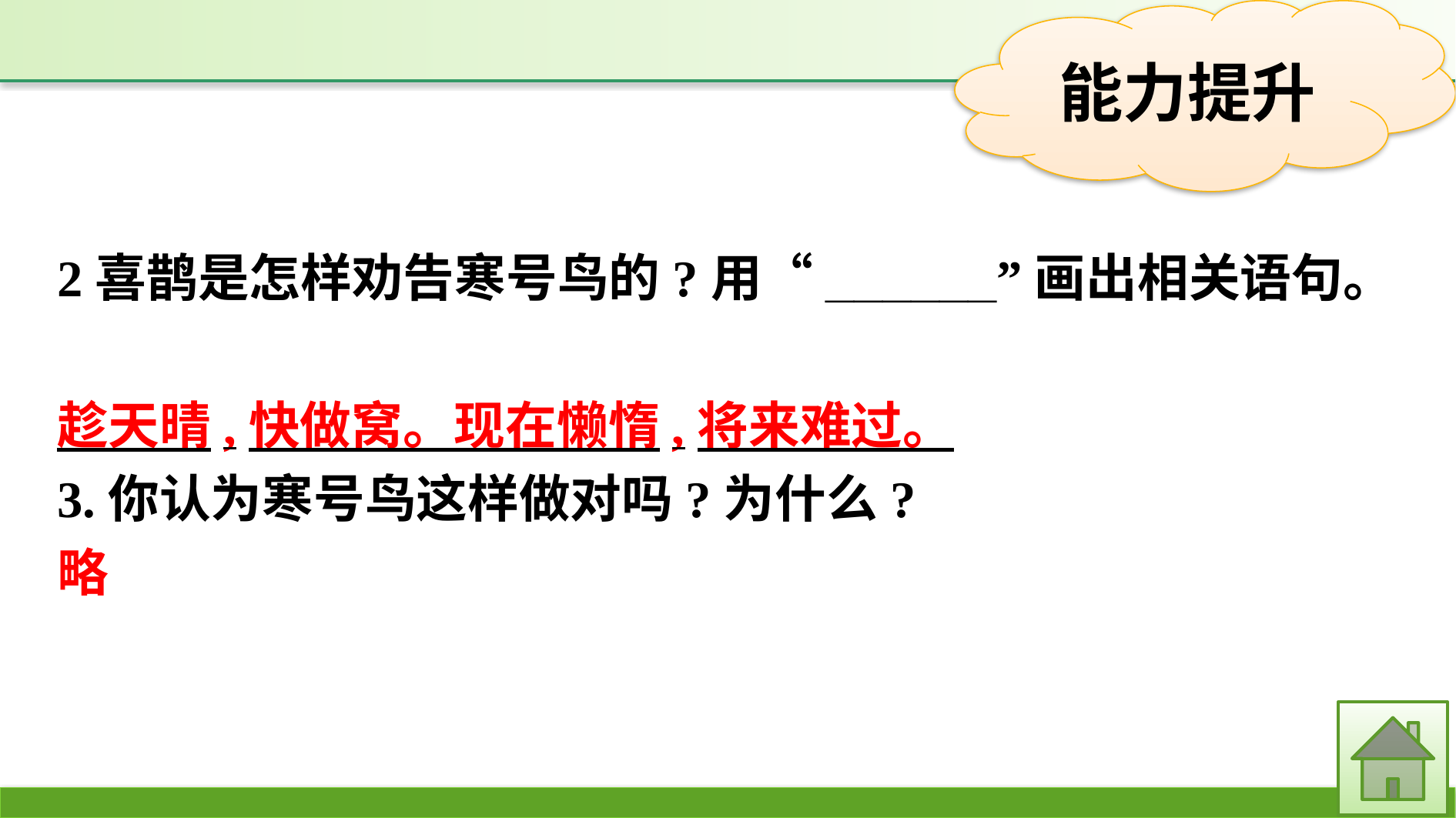

2喜鹊是怎样劝告寒号鸟的?用“______”画出相关语句。
趁天晴,快做窝。现在懒惰,将来难过。
3.你认为寒号鸟这样做对吗?为什么?
略